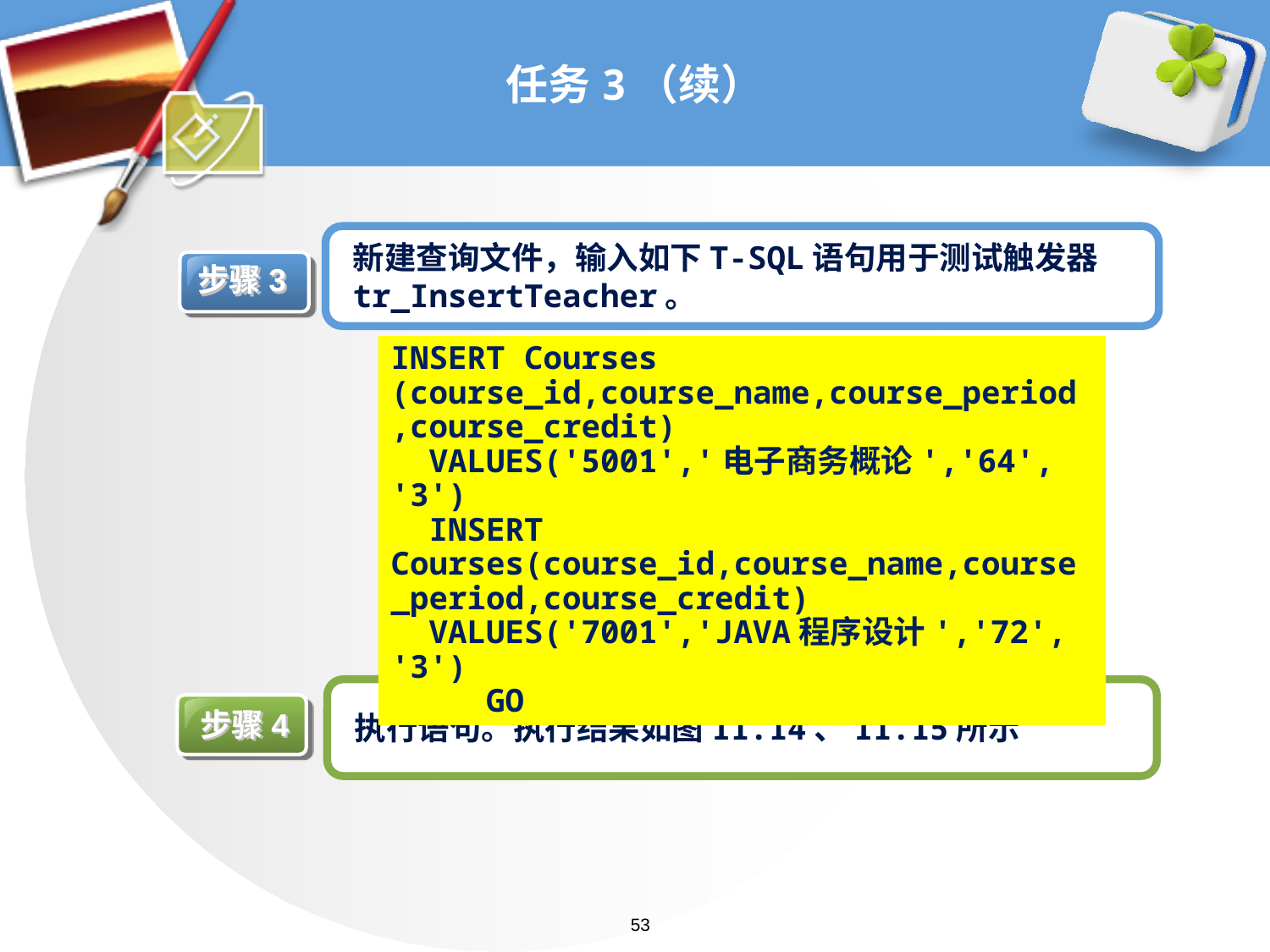

# 任务3（续）

新建查询文件，输入如下T-SQL语句用于测试触发器tr_InsertTeacher。

步骤3
INSERT Courses (course_id,course_name,course_period,course_credit)
  VALUES('5001','电子商务概论','64', '3')
  INSERT     Courses(course_id,course_name,course_period,course_credit)
  VALUES('7001','JAVA程序设计','72', '3')
     GO

步骤4
执行语句。执行结果如图11.14、11.15所示
53